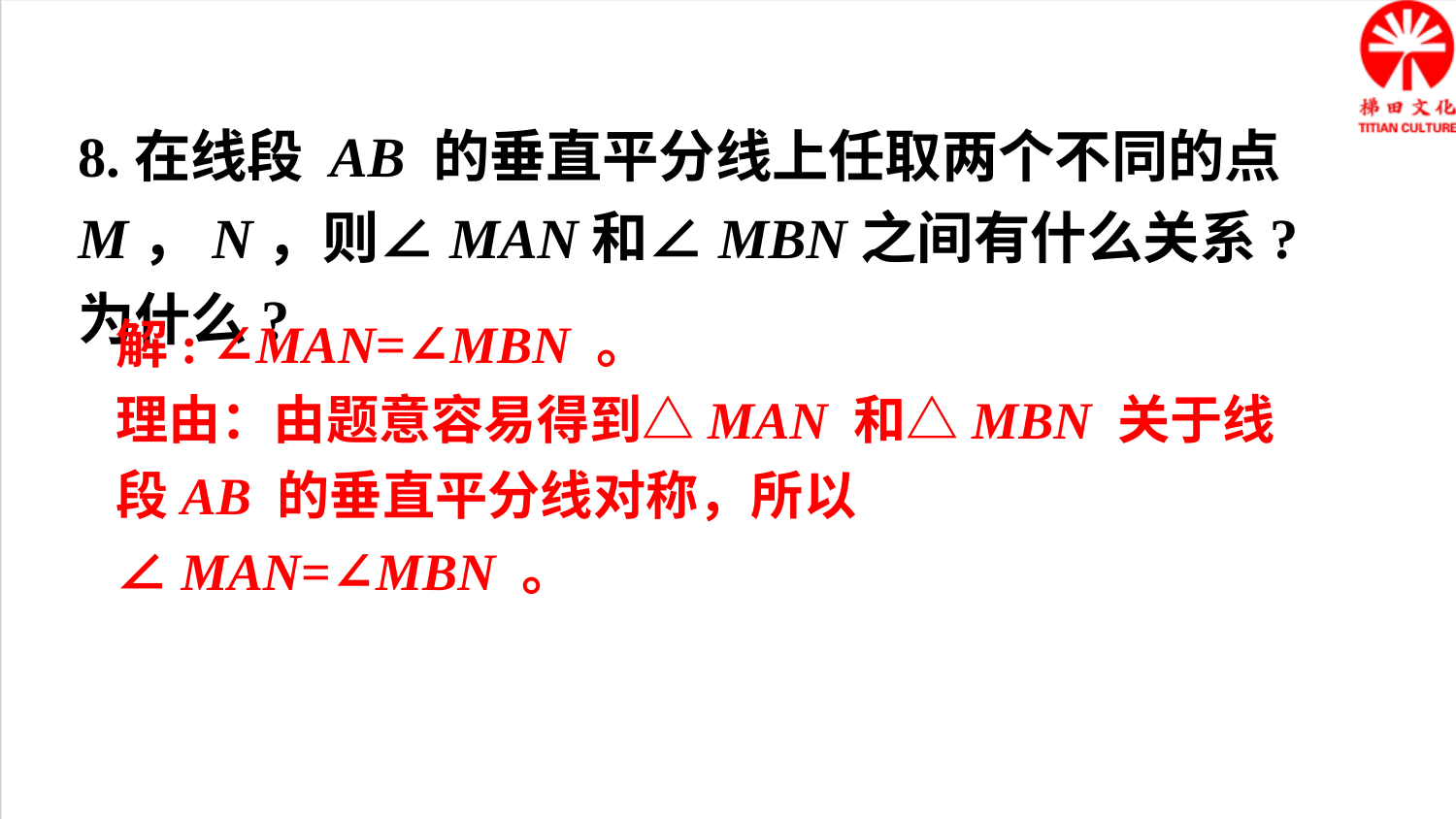

8.在线段 AB 的垂直平分线上任取两个不同的点M，N，则∠MAN和∠MBN之间有什么关系?为什么?
解: ∠MAN=∠MBN 。
理由：由题意容易得到△MAN 和△MBN 关于线段AB 的垂直平分线对称，所以∠MAN=∠MBN 。